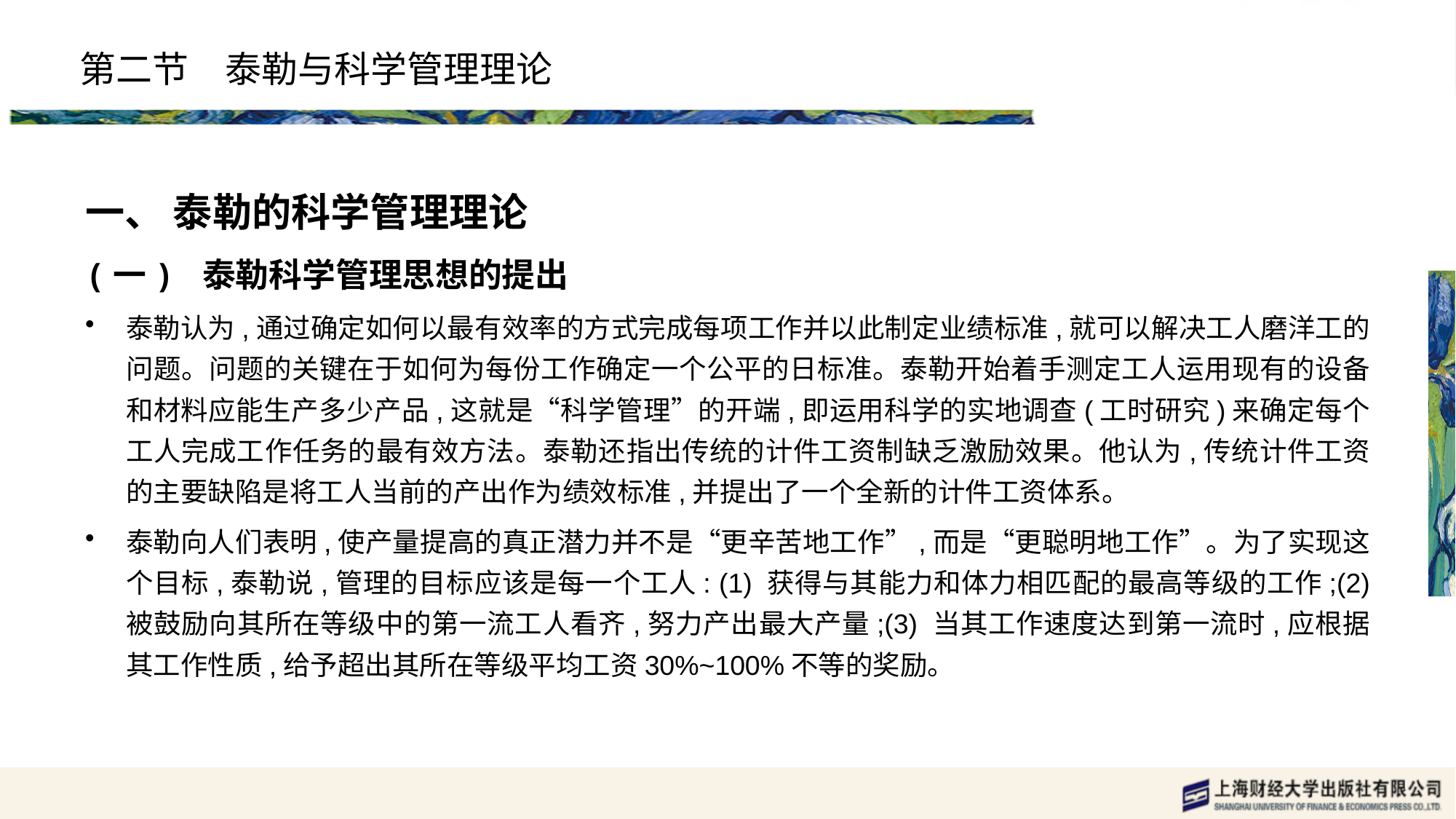

# 第二节　泰勒与科学管理理论
一、 泰勒的科学管理理论
(一) 泰勒科学管理思想的提出
泰勒认为,通过确定如何以最有效率的方式完成每项工作并以此制定业绩标准,就可以解决工人磨洋工的问题。问题的关键在于如何为每份工作确定一个公平的日标准。泰勒开始着手测定工人运用现有的设备和材料应能生产多少产品,这就是“科学管理”的开端,即运用科学的实地调查(工时研究)来确定每个工人完成工作任务的最有效方法。泰勒还指出传统的计件工资制缺乏激励效果。他认为,传统计件工资的主要缺陷是将工人当前的产出作为绩效标准,并提出了一个全新的计件工资体系。
泰勒向人们表明,使产量提高的真正潜力并不是“更辛苦地工作”,而是“更聪明地工作”。为了实现这个目标,泰勒说,管理的目标应该是每一个工人: (1) 获得与其能力和体力相匹配的最高等级的工作;(2) 被鼓励向其所在等级中的第一流工人看齐,努力产出最大产量;(3) 当其工作速度达到第一流时,应根据其工作性质,给予超出其所在等级平均工资30%~100%不等的奖励。